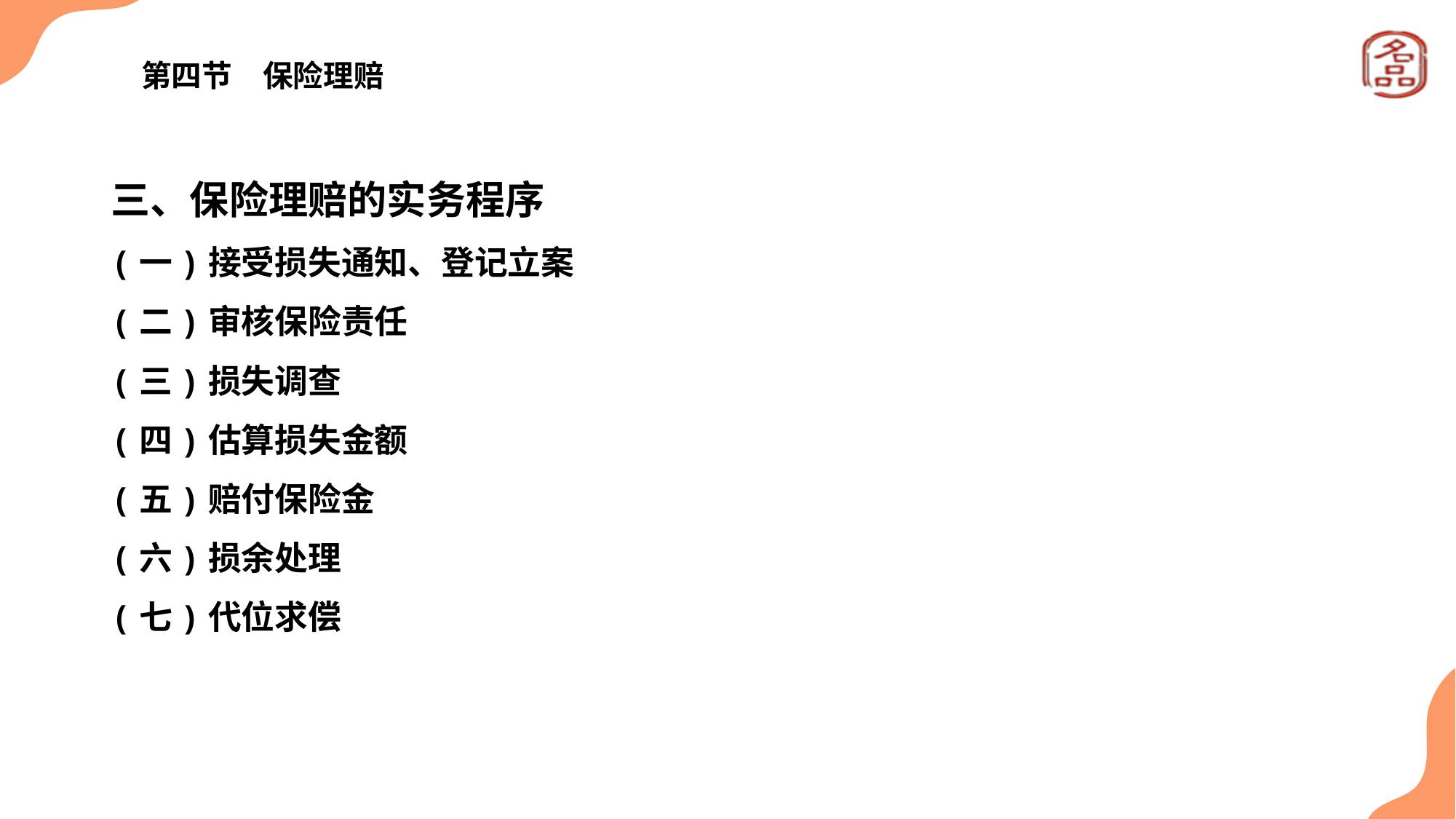

# 第四节　保险理赔
三、保险理赔的实务程序
(一)接受损失通知、登记立案
(二)审核保险责任
(三)损失调查
(四)估算损失金额
(五)赔付保险金
(六)损余处理
(七)代位求偿